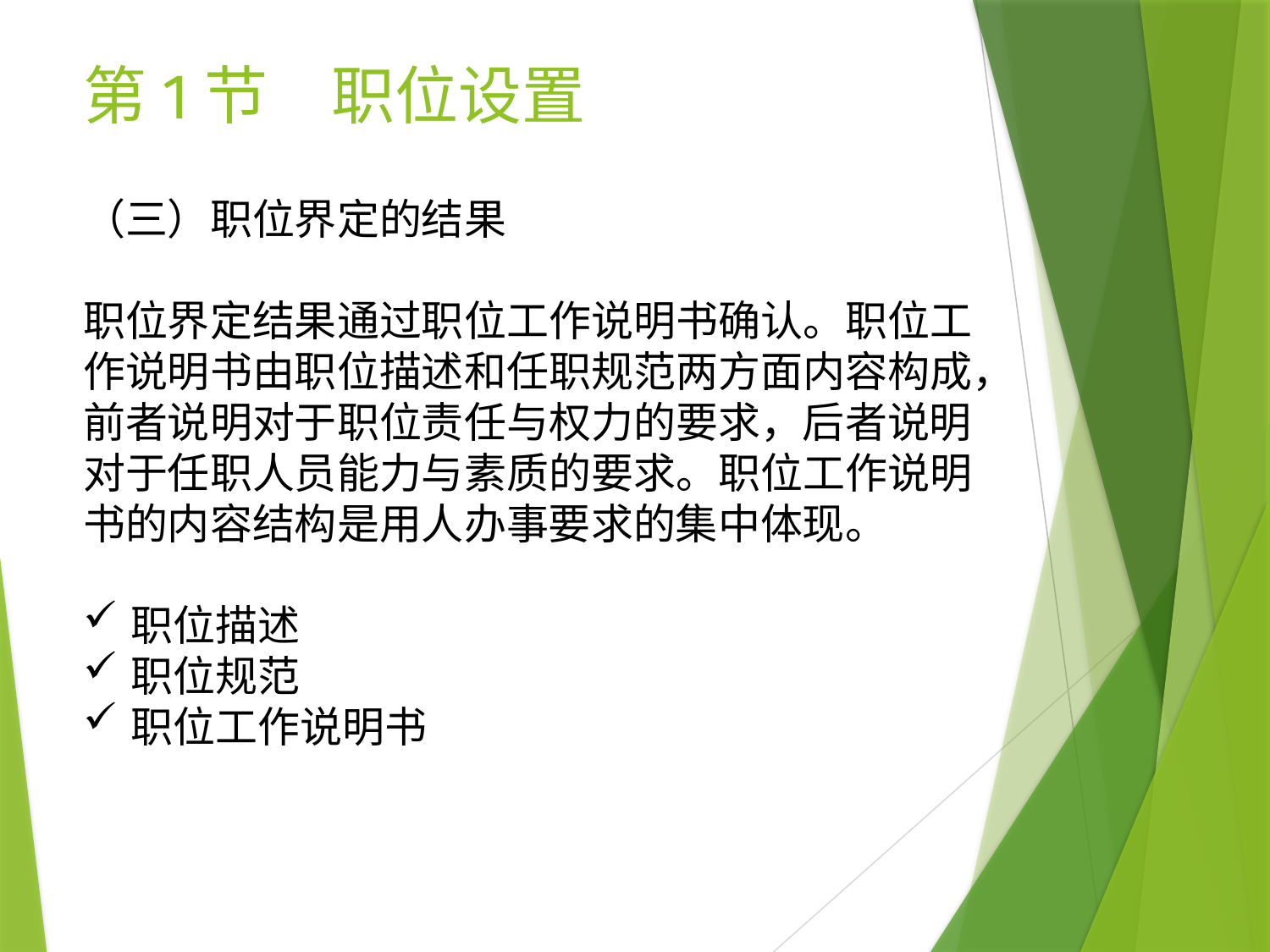

# 第1节　职位设置
（三）职位界定的结果

职位界定结果通过职位工作说明书确认。职位工作说明书由职位描述和任职规范两方面内容构成，前者说明对于职位责任与权力的要求，后者说明对于任职人员能力与素质的要求。职位工作说明书的内容结构是用人办事要求的集中体现。

职位描述
职位规范
职位工作说明书